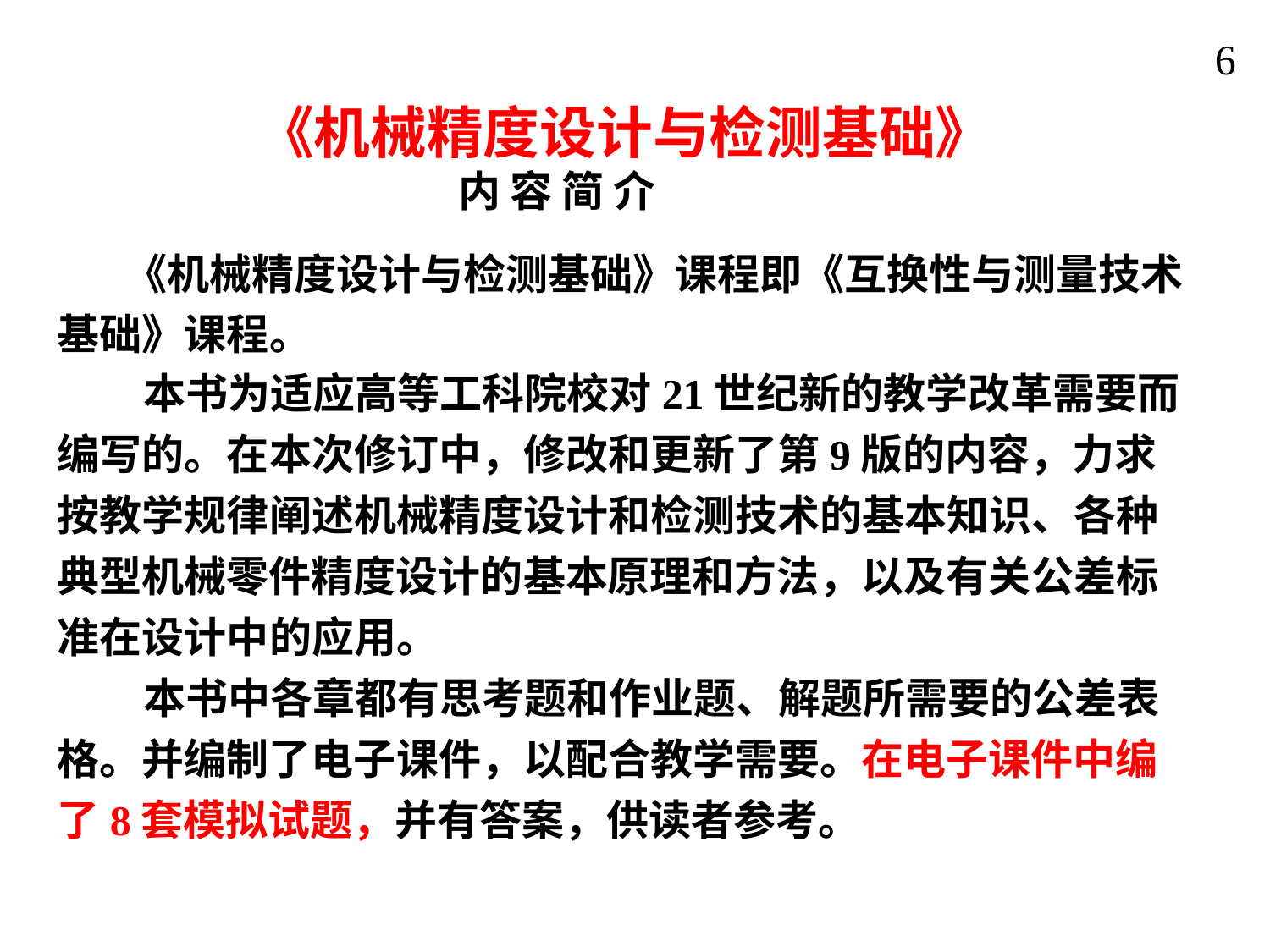

6
《机械精度设计与检测基础》
                    内 容 简 介
      《机械精度设计与检测基础》课程即《互换性与测量技术基础》课程。
        本书为适应高等工科院校对21世纪新的教学改革需要而编写的。在本次修订中，修改和更新了第9版的内容，力求按教学规律阐述机械精度设计和检测技术的基本知识、各种典型机械零件精度设计的基本原理和方法，以及有关公差标准在设计中的应用。
        本书中各章都有思考题和作业题、解题所需要的公差表格。并编制了电子课件，以配合教学需要。在电子课件中编了8套模拟试题，并有答案，供读者参考。